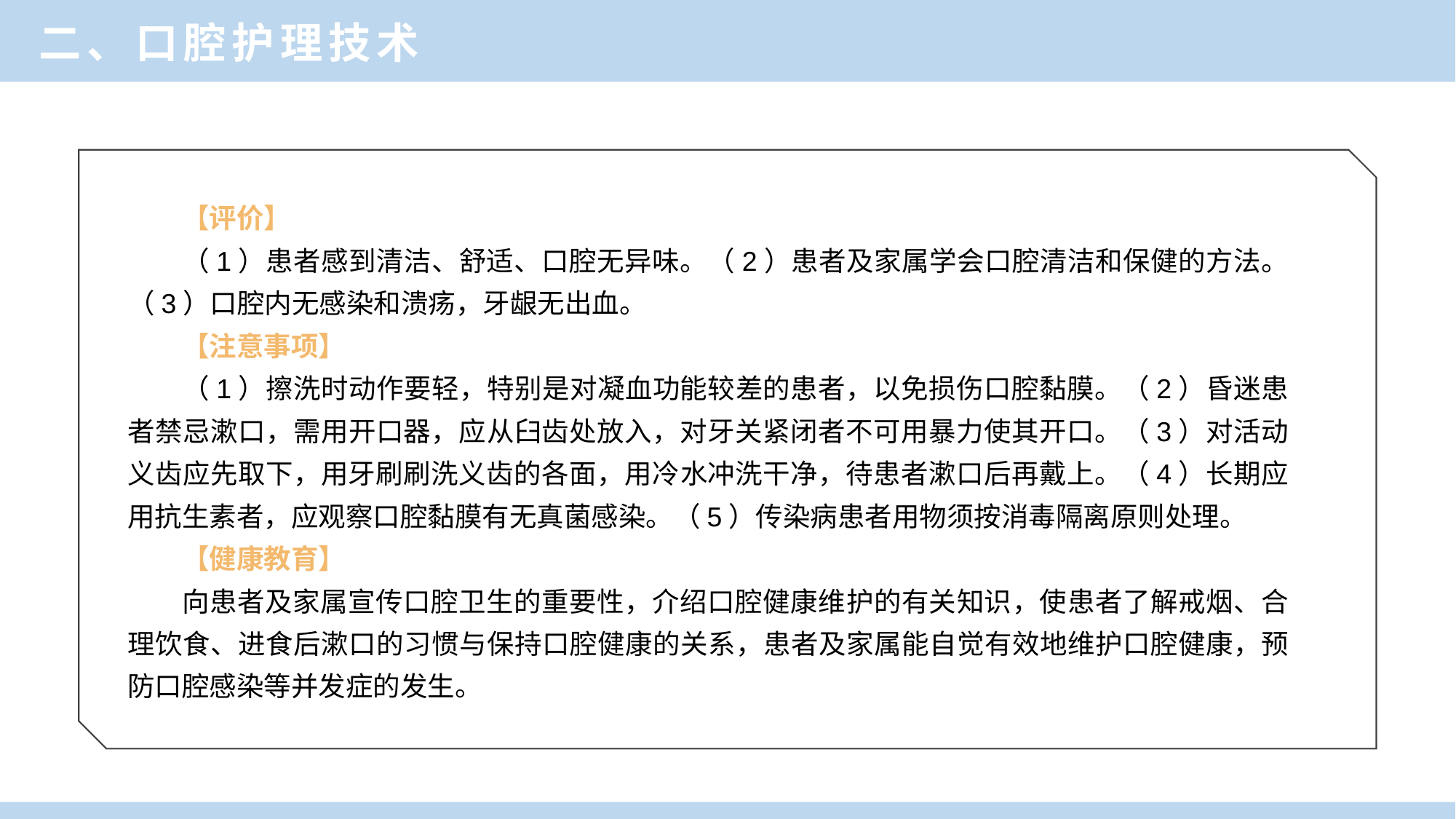

二、口腔护理技术

【评价】
（1）患者感到清洁、舒适、口腔无异味。（2）患者及家属学会口腔清洁和保健的方法。（3）口腔内无感染和溃疡，牙龈无出血。
【注意事项】
（1）擦洗时动作要轻，特别是对凝血功能较差的患者，以免损伤口腔黏膜。（2）昏迷患者禁忌漱口，需用开口器，应从臼齿处放入，对牙关紧闭者不可用暴力使其开口。（3）对活动义齿应先取下，用牙刷刷洗义齿的各面，用冷水冲洗干净，待患者漱口后再戴上。（4）长期应用抗生素者，应观察口腔黏膜有无真菌感染。（5）传染病患者用物须按消毒隔离原则处理。
【健康教育】
向患者及家属宣传口腔卫生的重要性，介绍口腔健康维护的有关知识，使患者了解戒烟、合理饮食、进食后漱口的习惯与保持口腔健康的关系，患者及家属能自觉有效地维护口腔健康，预防口腔感染等并发症的发生。